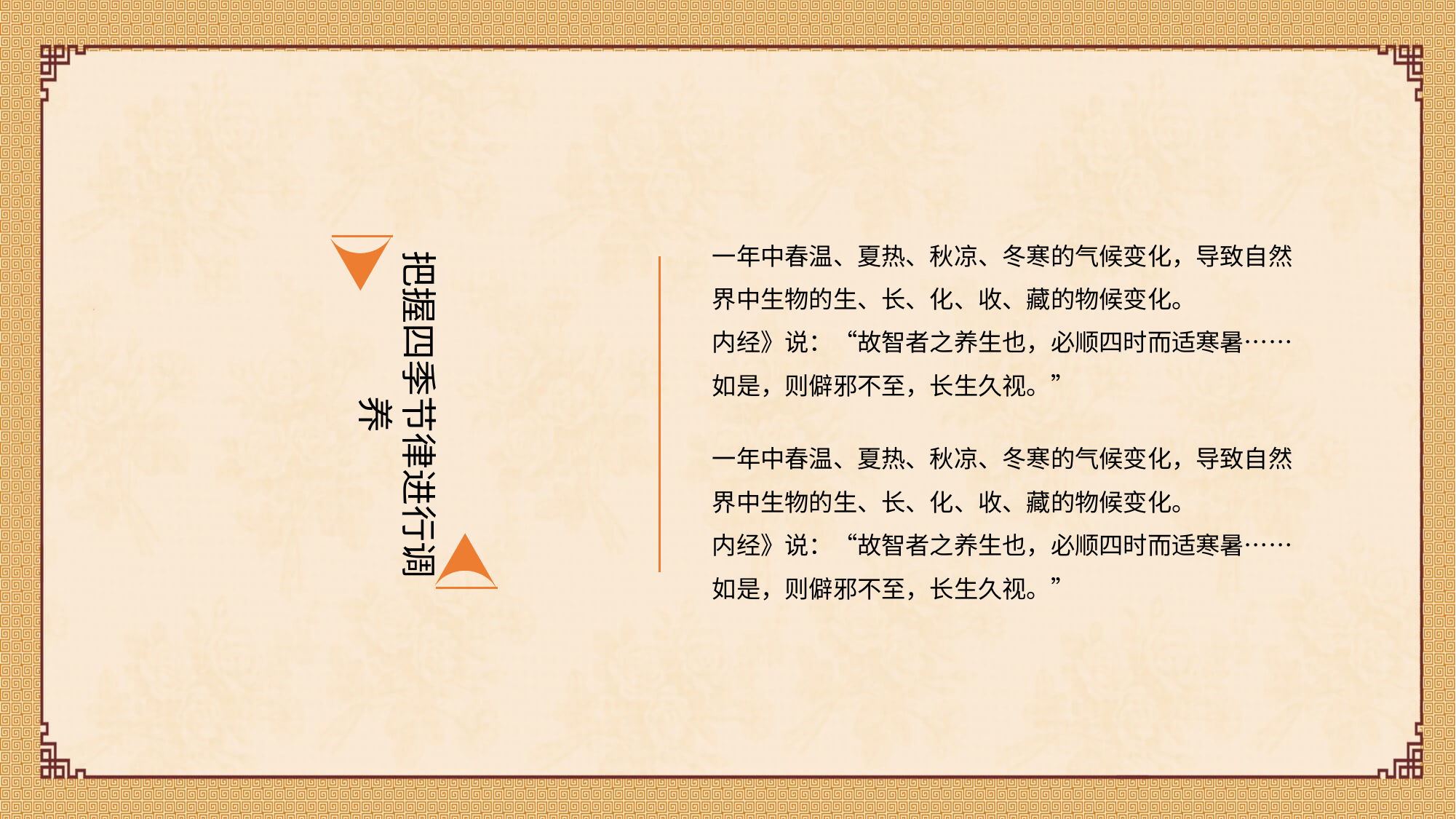

把握四季节律进行调养

一年中春温、夏热、秋凉、冬寒的气候变化，导致自然界中生物的生、长、化、收、藏的物候变化。
内经》说：“故智者之养生也，必顺四时而适寒暑……如是，则僻邪不至，长生久视。”
一年中春温、夏热、秋凉、冬寒的气候变化，导致自然界中生物的生、长、化、收、藏的物候变化。
内经》说：“故智者之养生也，必顺四时而适寒暑……如是，则僻邪不至，长生久视。”